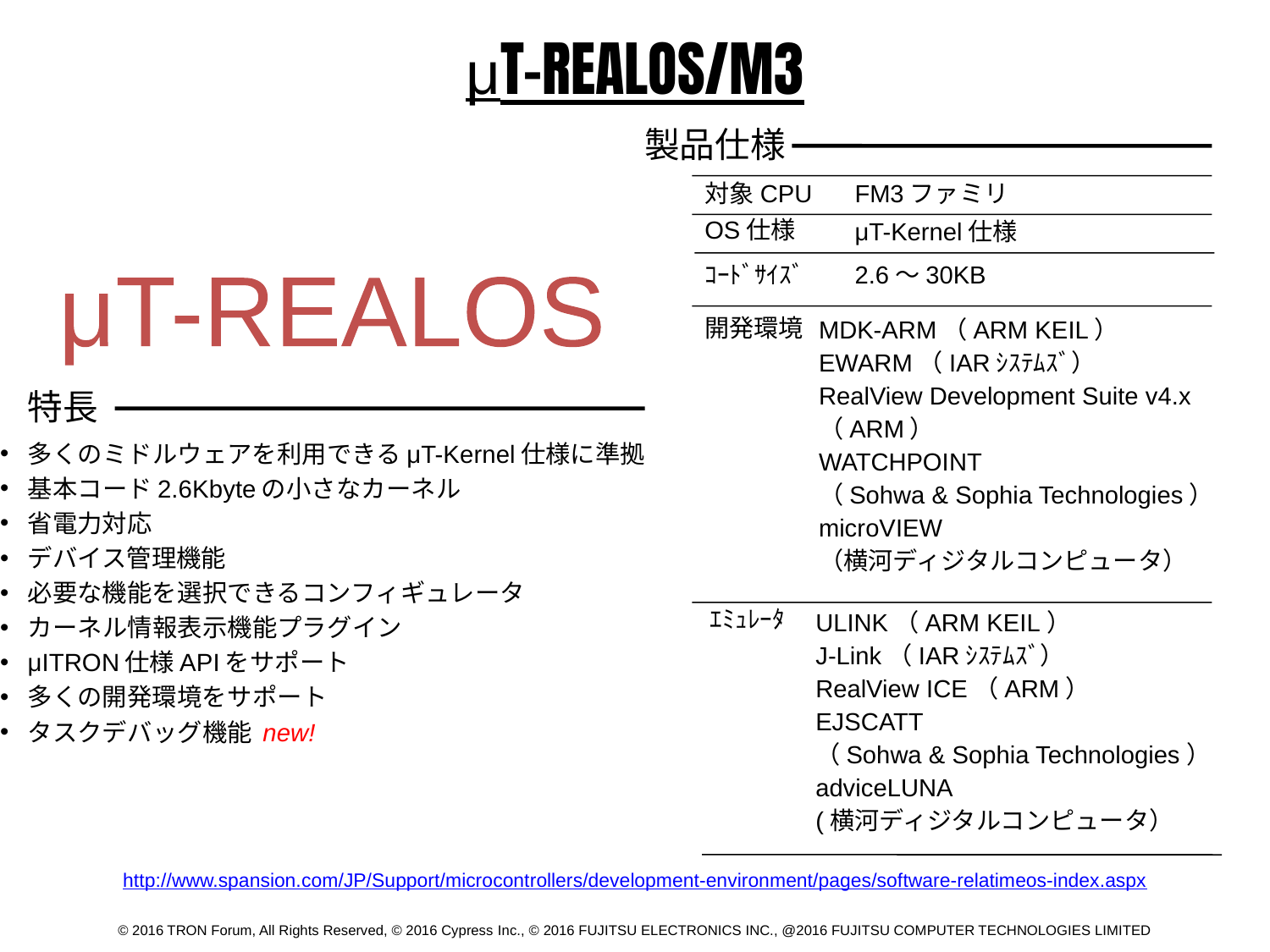

μT-REALOS/M3
製品仕様

対象CPU
FM3ファミリ

OS仕様

μT-Kernel仕様
ｺｰﾄﾞｻｲｽﾞ

2.6～30KB
μT-REALOS

開発環境
MDK-ARM（ARM KEIL）
EWARM（IARｼｽﾃﾑｽﾞ）
RealView Development Suite v4.x
（ARM）
WATCHPOINT
（Sohwa & Sophia Technologies）
microVIEW
（横河ディジタルコンピュータ）
特長

多くのミドルウェアを利用できるμT-Kernel仕様に準拠
基本コード2.6Kbyteの小さなカーネル
省電力対応
デバイス管理機能
必要な機能を選択できるコンフィギュレータ
カーネル情報表示機能プラグイン
μITRON仕様APIをサポート
多くの開発環境をサポート
タスクデバッグ機能 new!

ｴﾐｭﾚｰﾀ

ULINK（ARM KEIL）
J-Link（IARｼｽﾃﾑｽﾞ）
RealView ICE（ARM）
EJSCATT
（Sohwa & Sophia Technologies）
adviceLUNA
(横河ディジタルコンピュータ）

http://www.spansion.com/JP/Support/microcontrollers/development-environment/pages/software-relatimeos-index.aspx
© 2016 TRON Forum, All Rights Reserved, © 2016 Cypress Inc., © 2016 FUJITSU ELECTRONICS INC., @2016 FUJITSU COMPUTER TECHNOLOGIES LIMITED